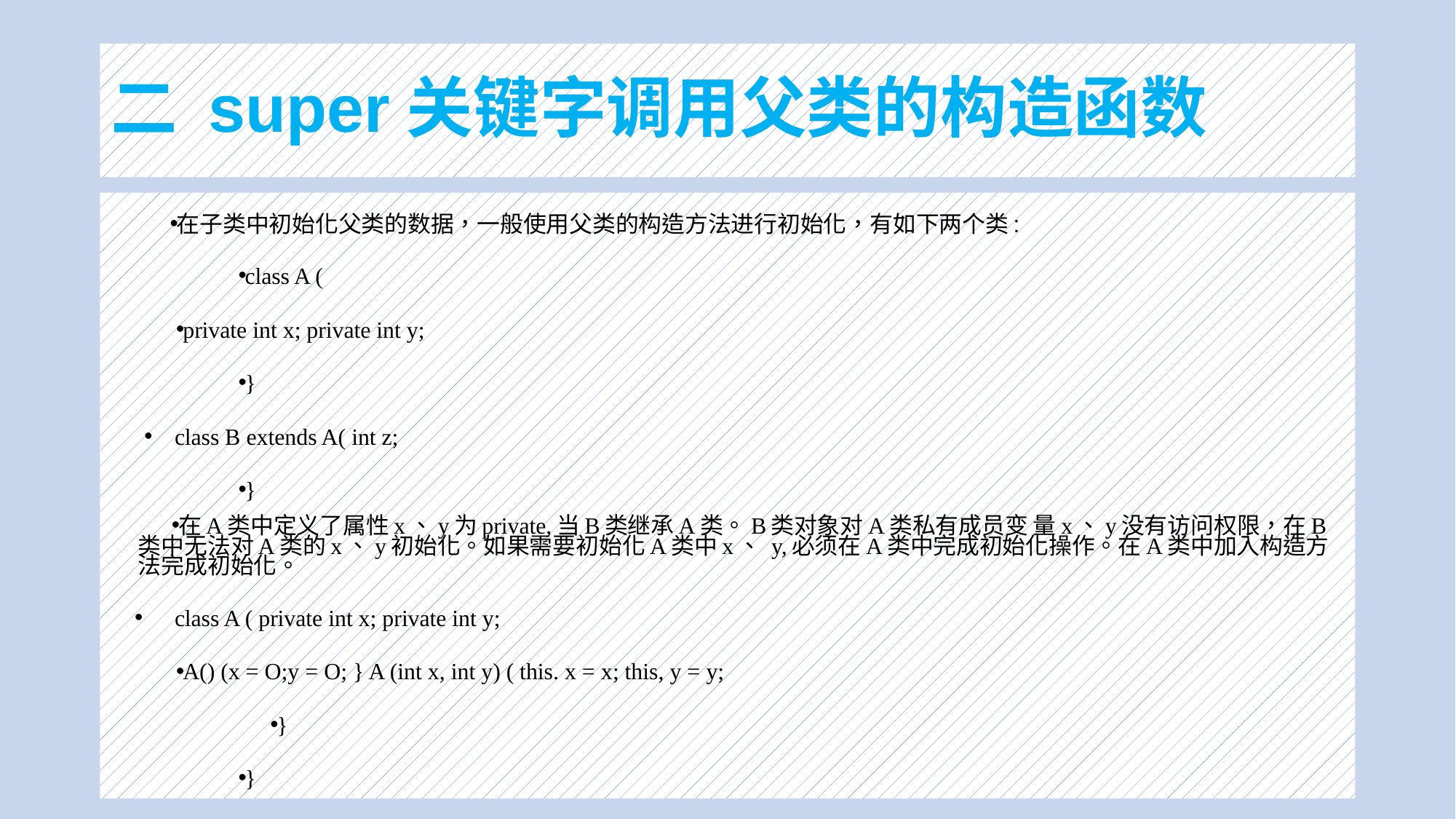

# 二 super关键字调用父类的构造函数
在子类中初始化父类的数据，一般使用父类的构造方法进行初始化，有如下两个类:
class A (
private int x; private int y;
}
class B extends A( int z;
}
在A类中定义了属性x、y为private,当B类继承A类。B类对象对A类私有成员变 量x、y没有访问权限，在B类中无法对A类的x、y初始化。如果需要初始化A类中x、 y,必须在A类中完成初始化操作。在A类中加入构造方法完成初始化。
class A ( private int x; private int y;
A() (x = O;y = O; } A (int x, int y) ( this. x = x; this, y = y;
}
}